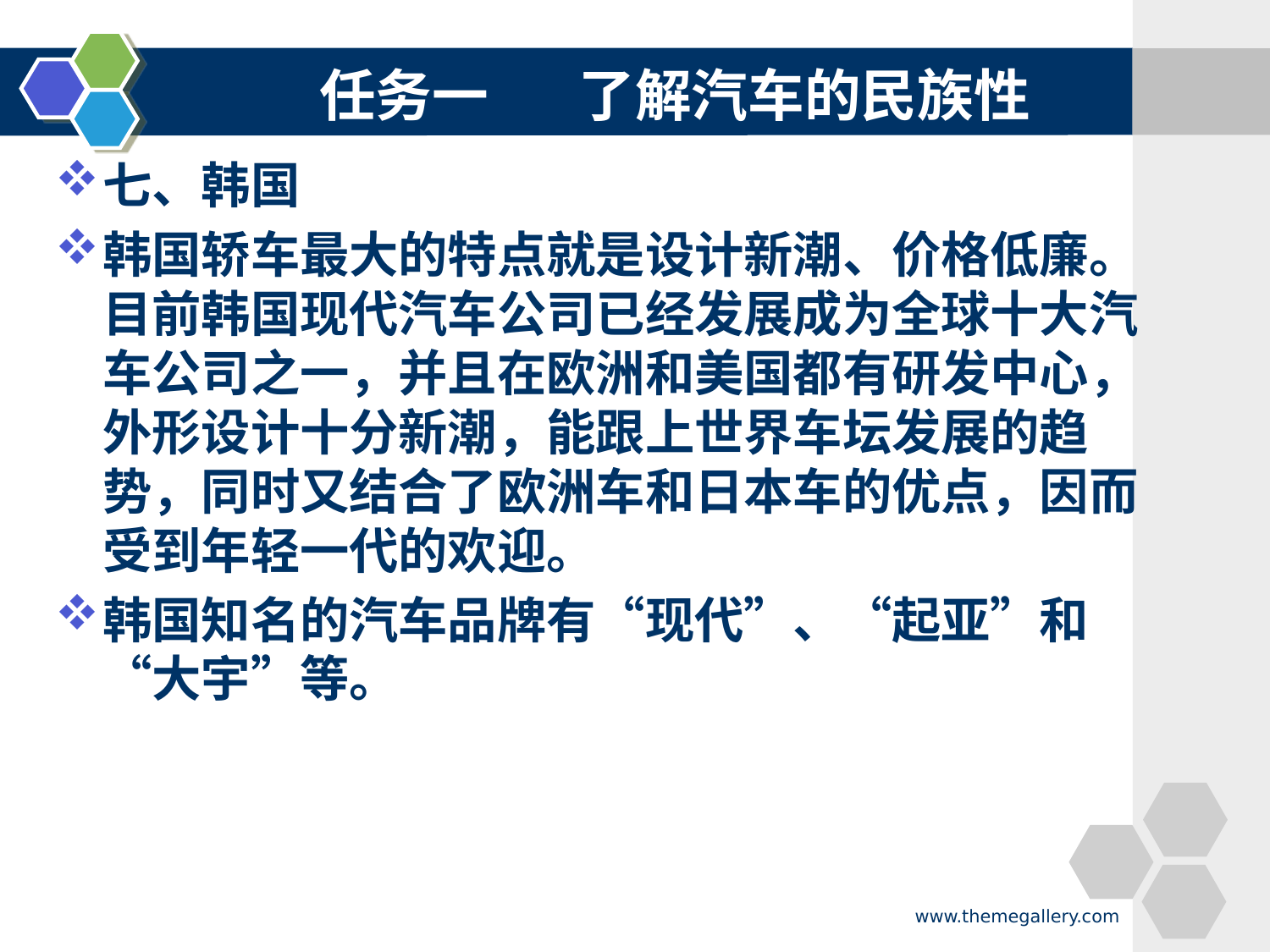

任务一       了解汽车的民族性
七、韩国
韩国轿车最大的特点就是设计新潮、价格低廉。目前韩国现代汽车公司已经发展成为全球十大汽车公司之一，并且在欧洲和美国都有研发中心，外形设计十分新潮，能跟上世界车坛发展的趋势，同时又结合了欧洲车和日本车的优点，因而受到年轻一代的欢迎。
韩国知名的汽车品牌有“现代”、“起亚”和“大宇”等。
www.themegallery.com